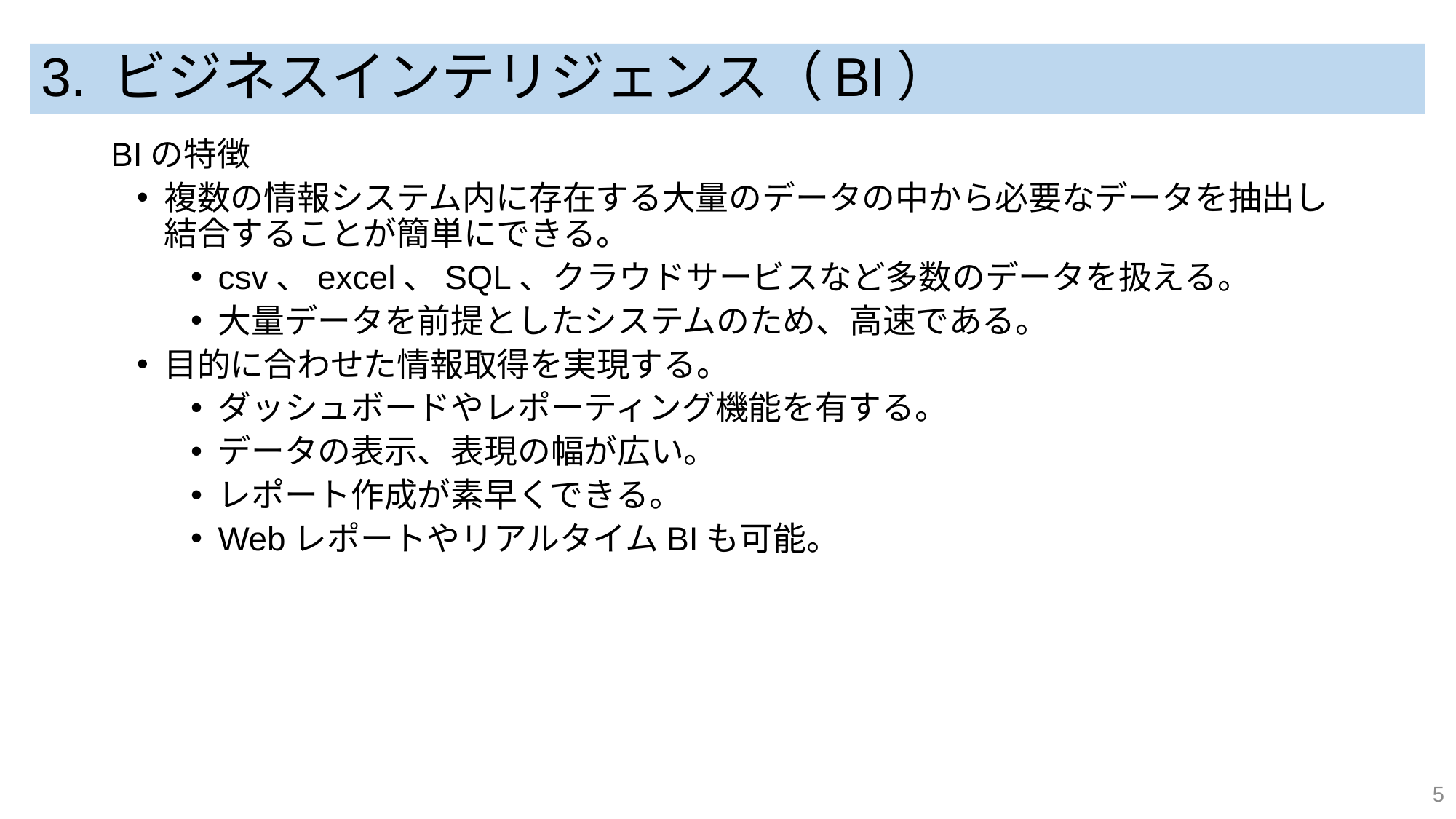

# 3. ビジネスインテリジェンス（BI）
BIの特徴
複数の情報システム内に存在する大量のデータの中から必要なデータを抽出し結合することが簡単にできる。
csv、excel、SQL、クラウドサービスなど多数のデータを扱える。
大量データを前提としたシステムのため、高速である。
目的に合わせた情報取得を実現する。
ダッシュボードやレポーティング機能を有する。
データの表示、表現の幅が広い。
レポート作成が素早くできる。
WebレポートやリアルタイムBIも可能。
5